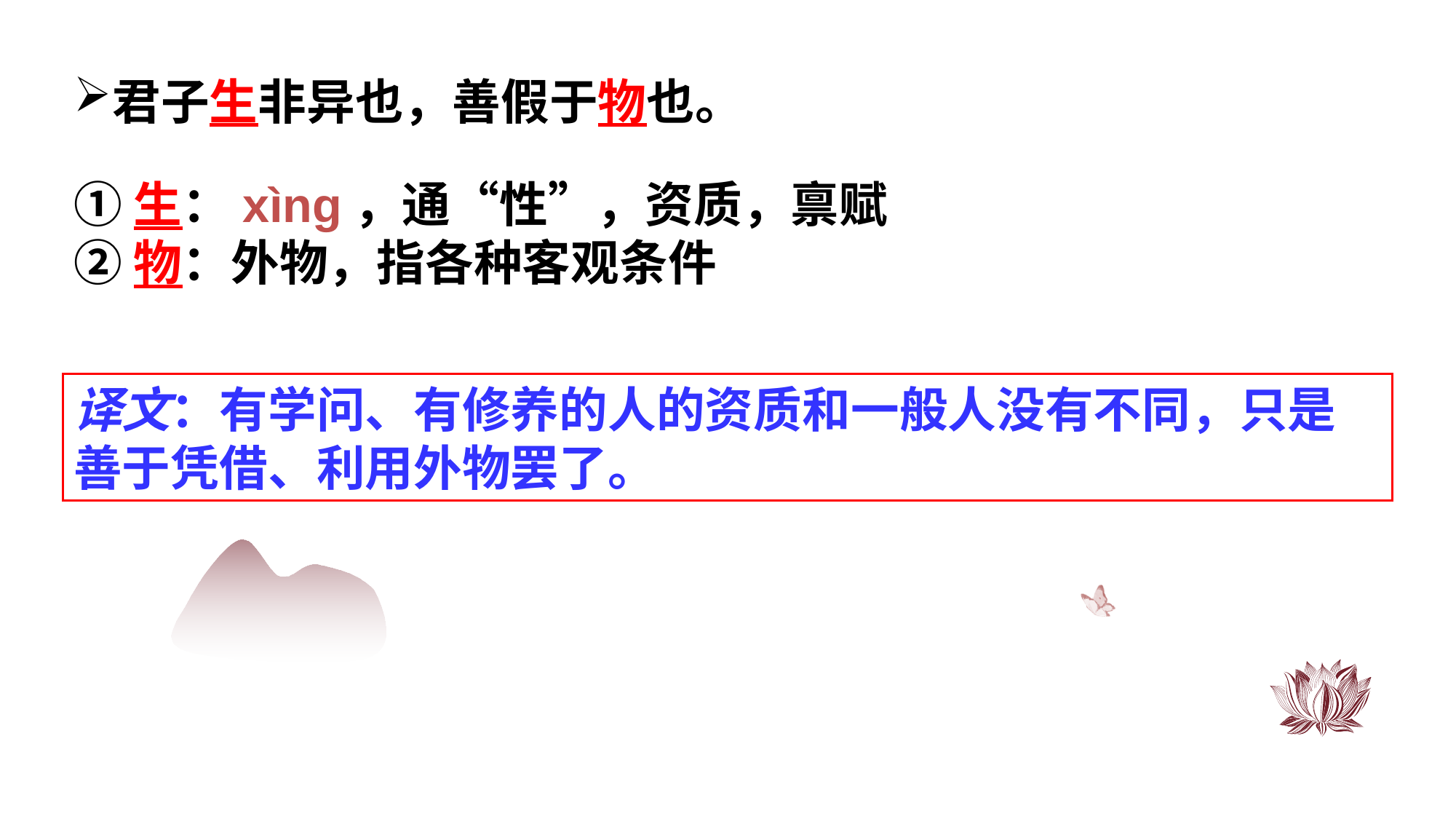

君子生非异也，善假于物也。
①生：xìng，通“性”，资质，禀赋
②物：外物，指各种客观条件
译文：有学问、有修养的人的资质和一般人没有不同，只是善于凭借、利用外物罢了。